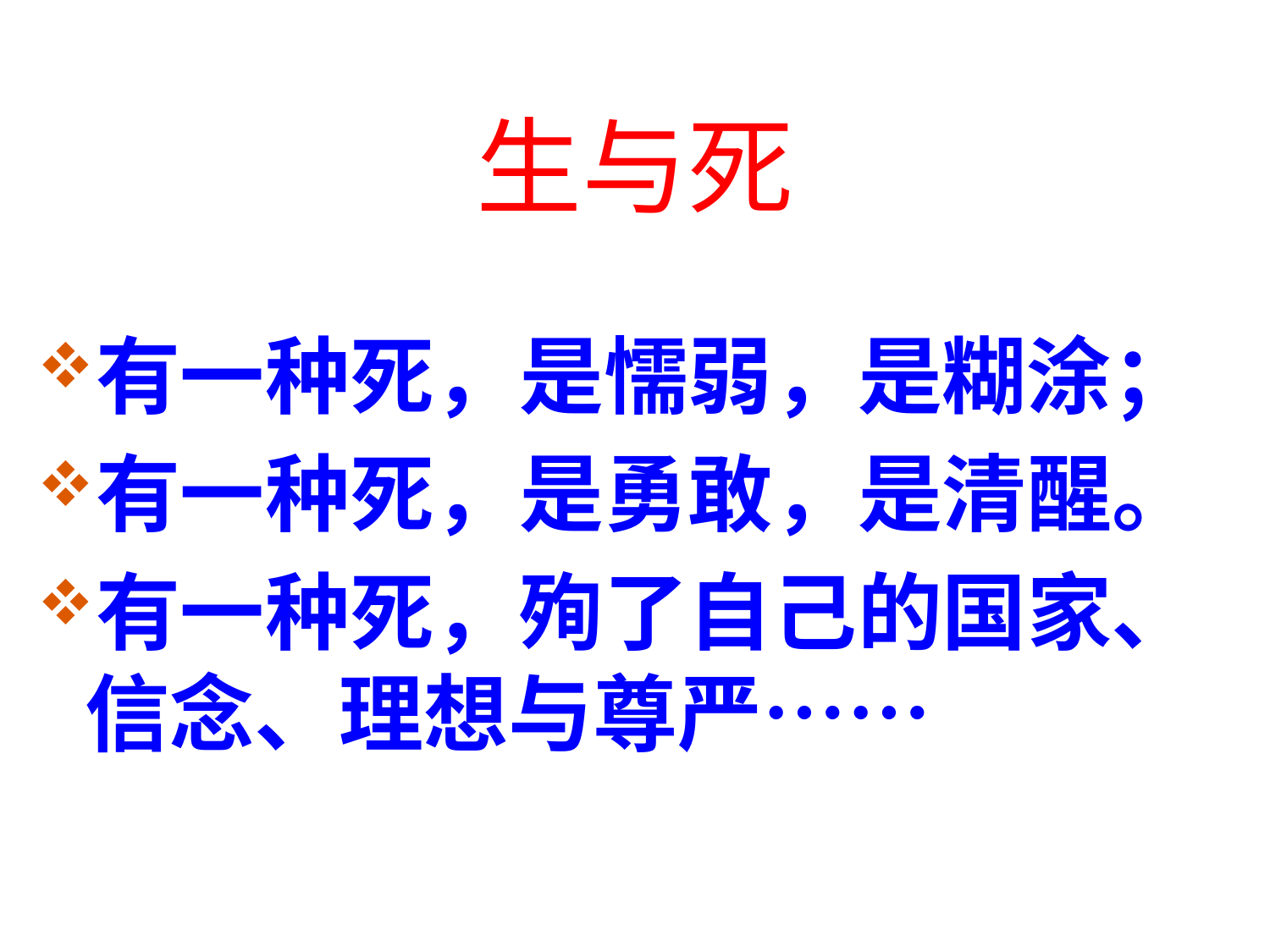

# 生与死
有一种死，是懦弱，是糊涂；
有一种死，是勇敢，是清醒。
有一种死，殉了自己的国家、信念、理想与尊严……